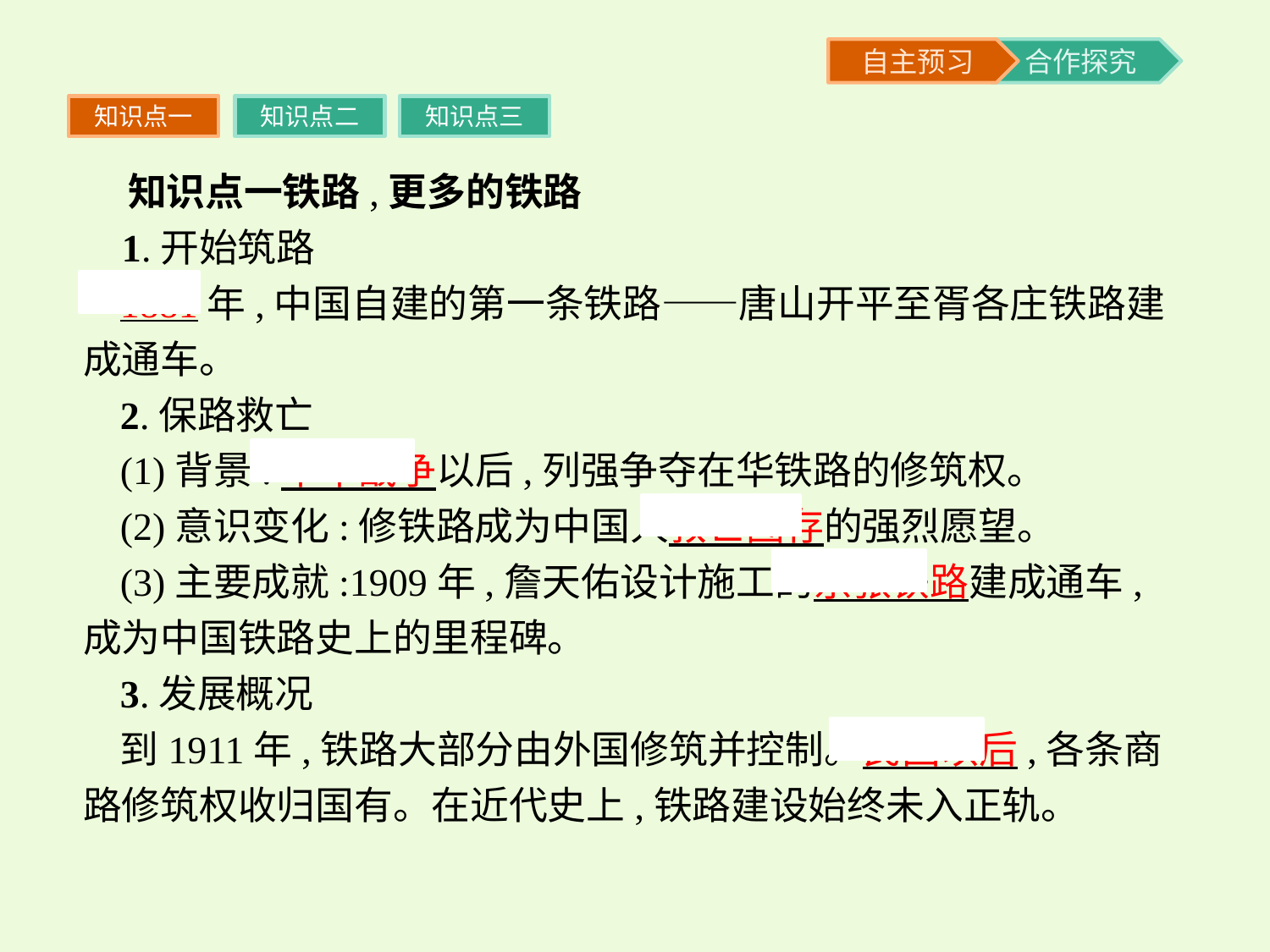

知识点一
知识点二
知识点三
    知识点一铁路,更多的铁路
    1.开始筑路
1881年,中国自建的第一条铁路——唐山开平至胥各庄铁路建成通车。
2.保路救亡
(1)背景:甲午战争以后,列强争夺在华铁路的修筑权。
(2)意识变化:修铁路成为中国人救亡图存的强烈愿望。
(3)主要成就:1909年,詹天佑设计施工的京张铁路建成通车,成为中国铁路史上的里程碑。
3.发展概况
到1911年,铁路大部分由外国修筑并控制。民国以后,各条商路修筑权收归国有。在近代史上,铁路建设始终未入正轨。